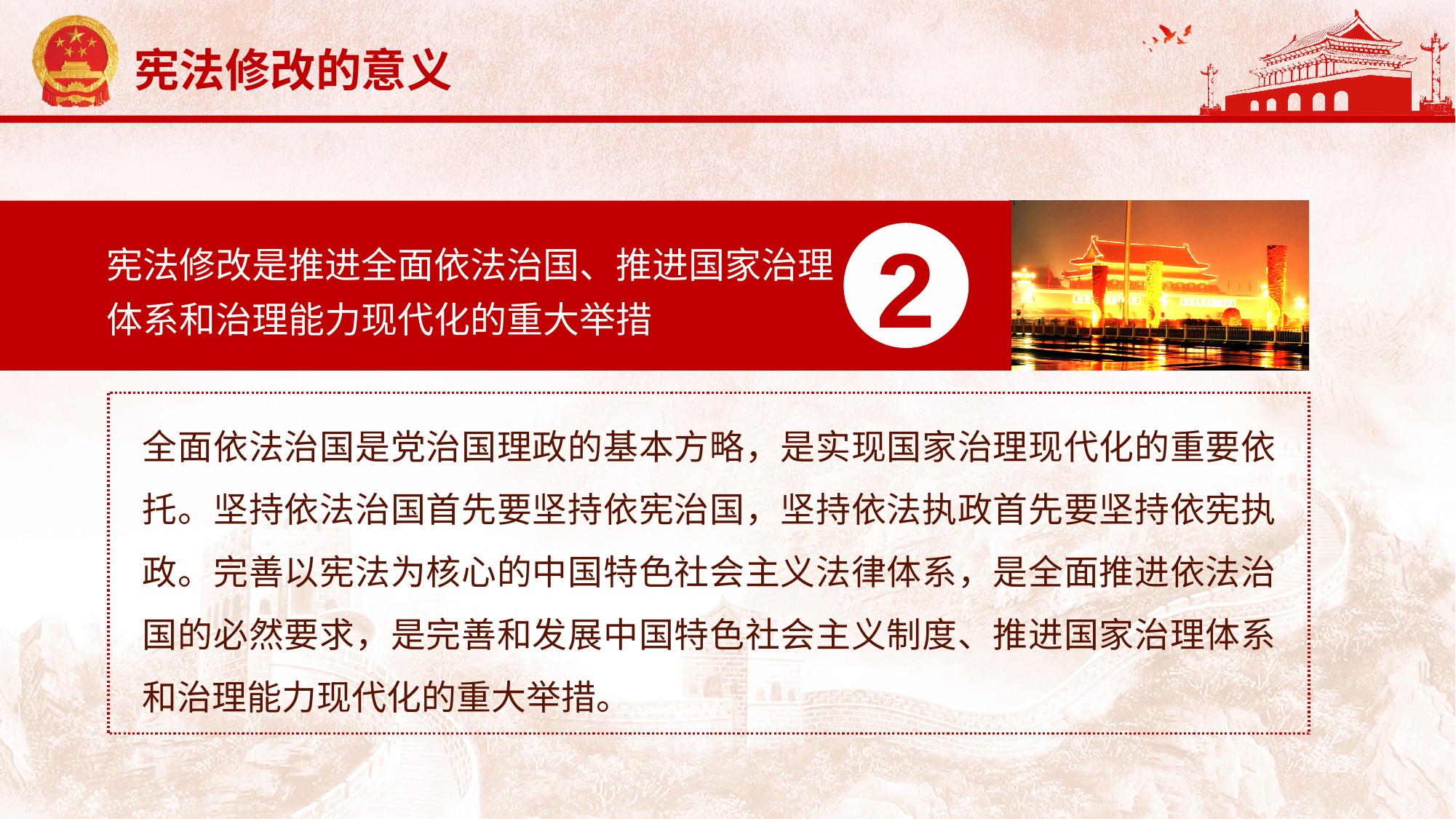

延迟符

2
宪法修改是推进全面依法治国、推进国家治理体系和治理能力现代化的重大举措

全面依法治国是党治国理政的基本方略，是实现国家治理现代化的重要依托。坚持依法治国首先要坚持依宪治国，坚持依法执政首先要坚持依宪执政。完善以宪法为核心的中国特色社会主义法律体系，是全面推进依法治国的必然要求，是完善和发展中国特色社会主义制度、推进国家治理体系和治理能力现代化的重大举措。